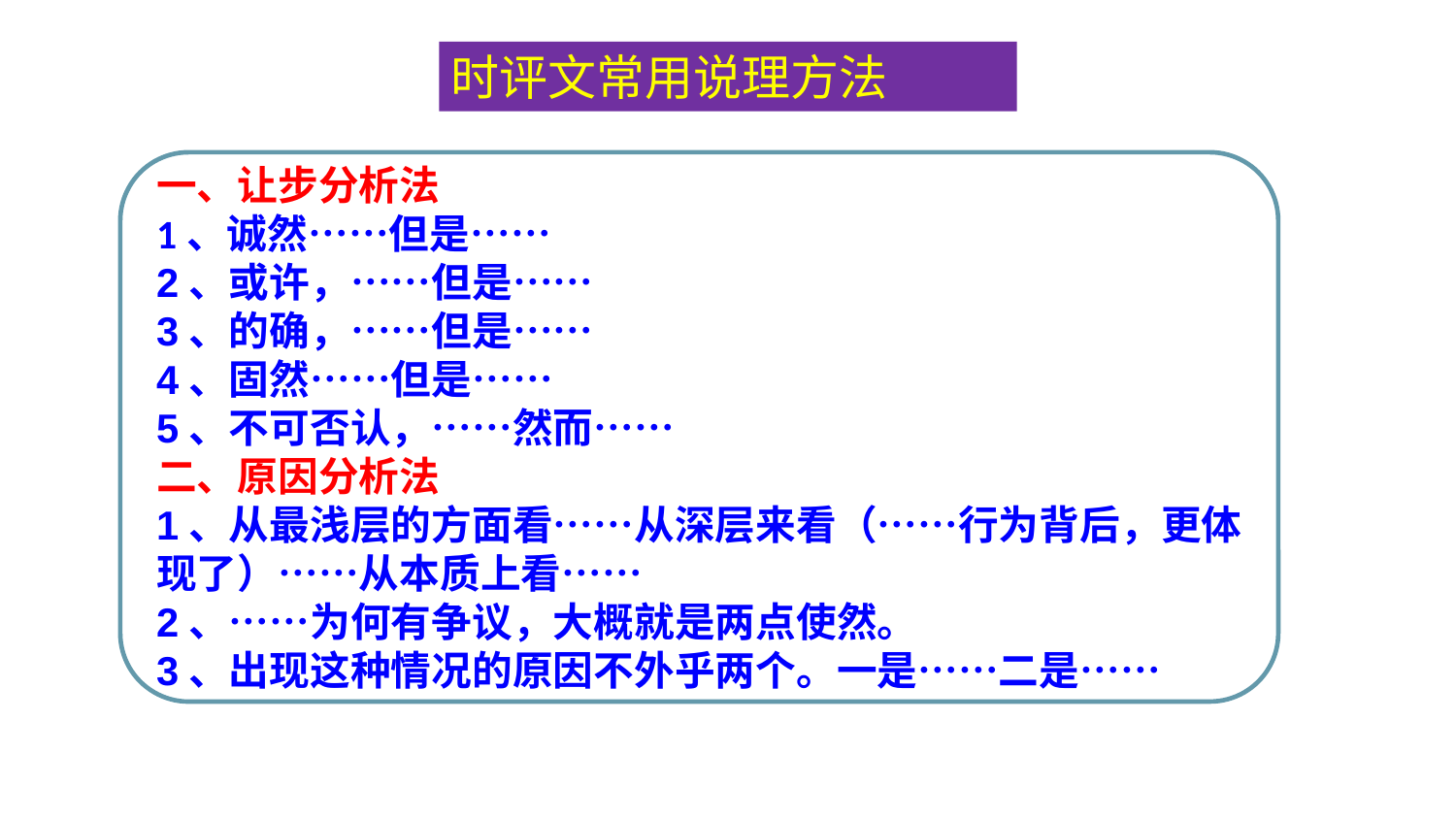

时评文常用说理方法
一、让步分析法
1、诚然……但是……
2、或许，……但是……
3、的确，……但是……
4、固然……但是……
5、不可否认，……然而……
二、原因分析法
1、从最浅层的方面看……从深层来看（……行为背后，更体现了）……从本质上看……
2、……为何有争议，大概就是两点使然。
3、出现这种情况的原因不外乎两个。一是……二是……